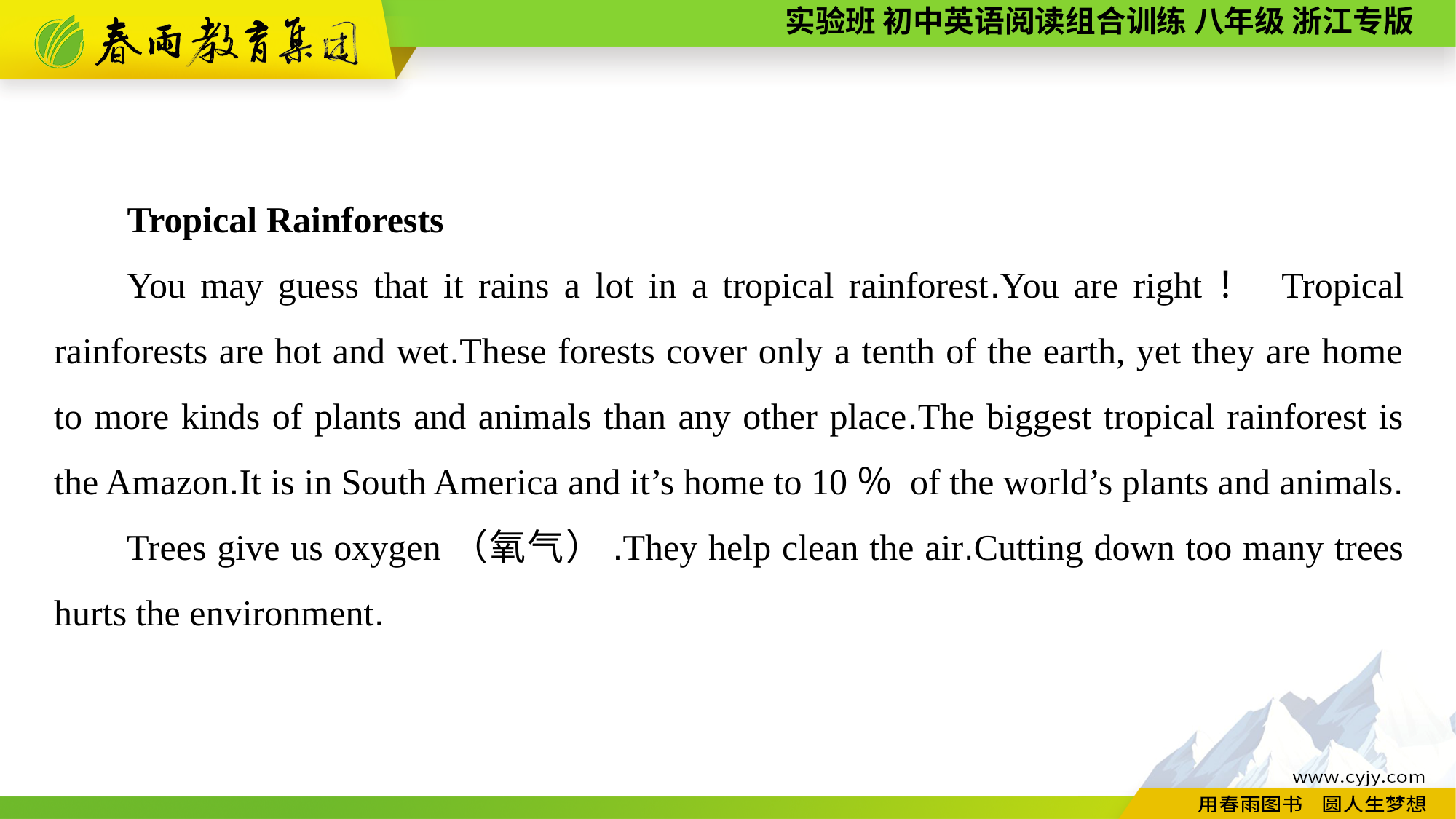

Tropical Rainforests
You may guess that it rains a lot in a tropical rainforest.You are right！ Tropical rainforests are hot and wet.These forests cover only a tenth of the earth, yet they are home to more kinds of plants and animals than any other place.The biggest tropical rainforest is the Amazon.It is in South America and it’s home to 10％ of the world’s plants and animals.
Trees give us oxygen（氧气）.They help clean the air.Cutting down too many trees hurts the environment.